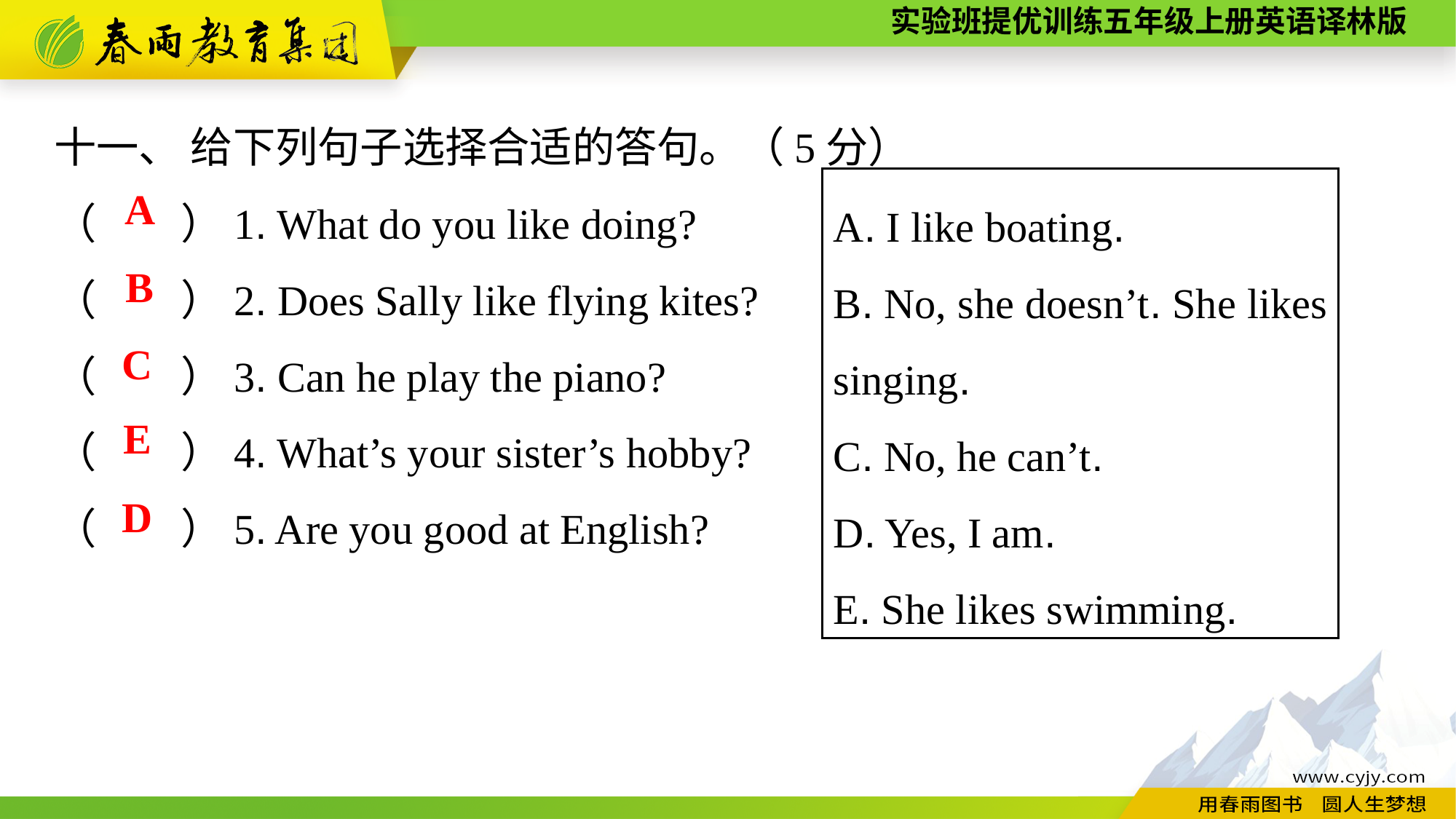

十一、 给下列句子选择合适的答句。（5分）
（　　）1. What do you like doing?
（　　）2. Does Sally like flying kites?
（　　）3. Can he play the piano?
（　　）4. What’s your sister’s hobby?
（　　）5. Are you good at English?
A. I like boating.
B. No, she doesn’t. She likes singing.
C. No, he can’t.
D. Yes, I am.
E. She likes swimming.
A
B
C
E
D